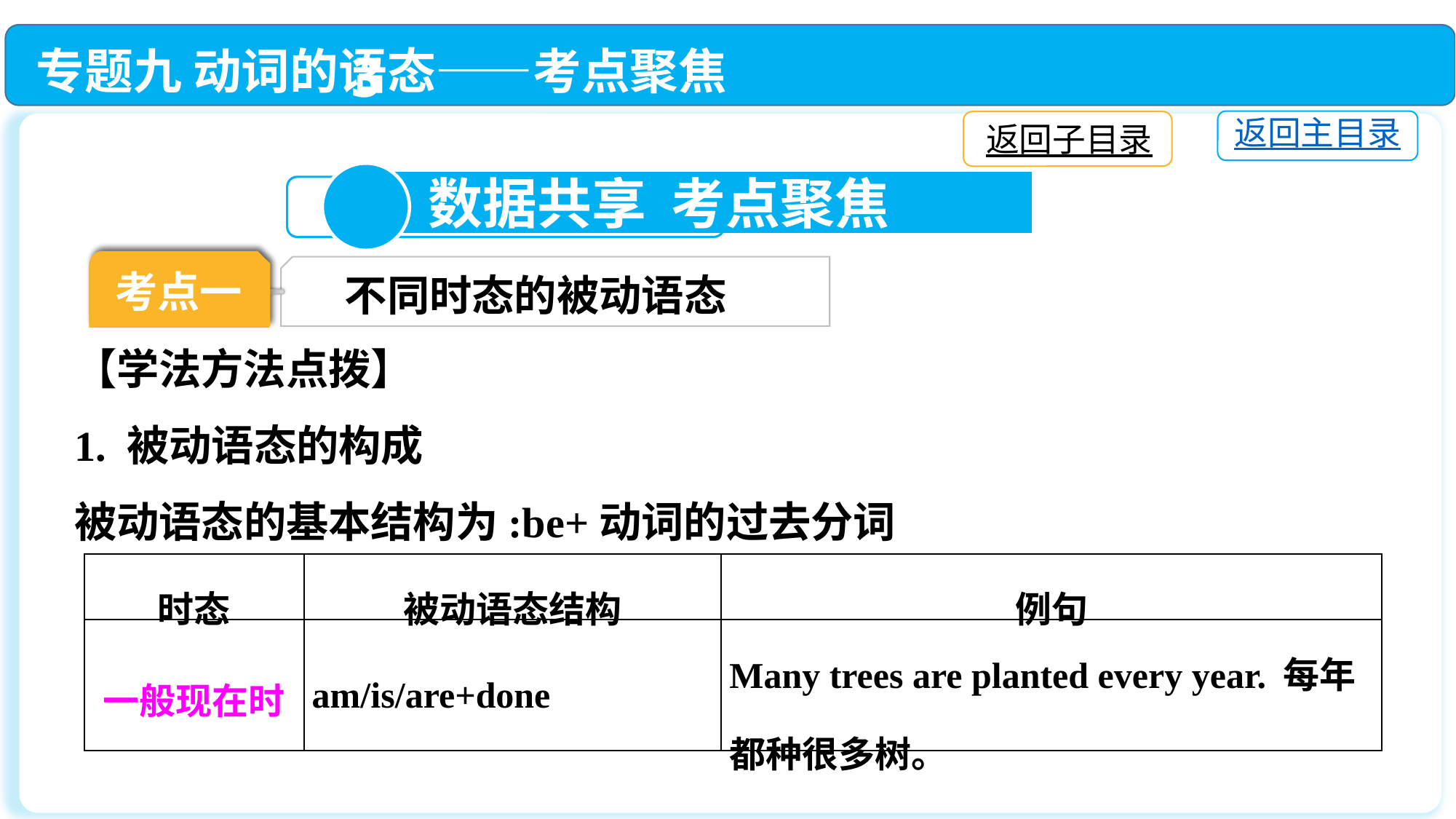

专题九 动词的语态——考点聚焦
返回主目录

返回子目录

3
   数据共享  考点聚焦

考点一
考点一
不同时态的被动语态

【学法方法点拨】
1. 被动语态的构成
被动语态的基本结构为:be+动词的过去分词
| 时态 | 被动语态结构 | 例句 |
| --- | --- | --- |
| 一般现在时 | am/is/are+done | Many trees are planted every year. 每年都种很多树。 |